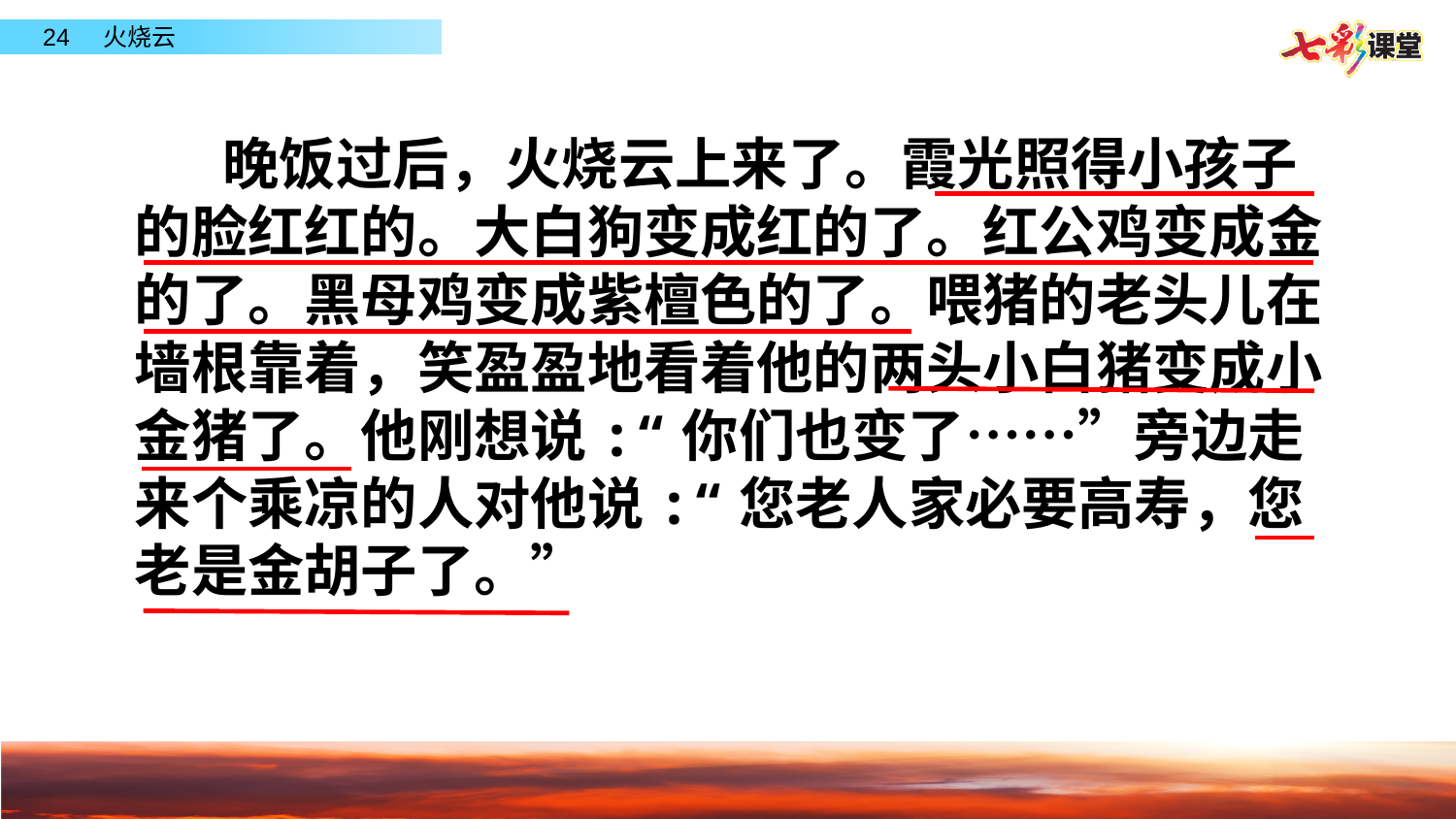

晚饭过后，火烧云上来了。霞光照得小孩子的脸红红的。大白狗变成红的了。红公鸡变成金的了。黑母鸡变成紫檀色的了。喂猪的老头儿在墙根靠着，笑盈盈地看着他的两头小白猪变成小金猪了。他刚想说:“你们也变了……”旁边走来个乘凉的人对他说:“您老人家必要高寿，您老是金胡子了。”